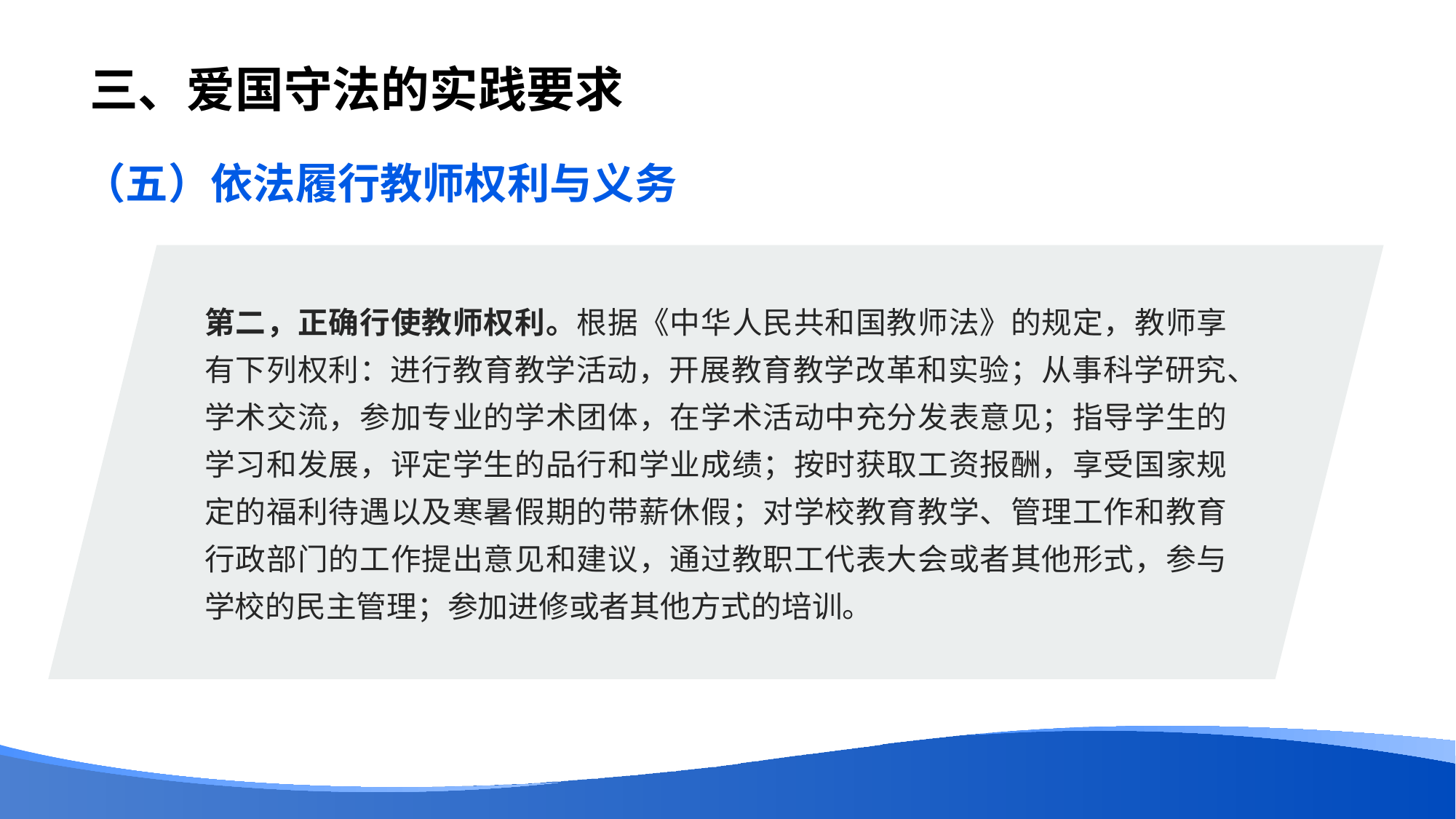

# 三、爱国守法的实践要求
（五）依法履行教师权利与义务
第二，正确行使教师权利。根据《中华人民共和国教师法》的规定，教师享有下列权利：进行教育教学活动，开展教育教学改革和实验；从事科学研究、学术交流，参加专业的学术团体，在学术活动中充分发表意见；指导学生的学习和发展，评定学生的品行和学业成绩；按时获取工资报酬，享受国家规定的福利待遇以及寒暑假期的带薪休假；对学校教育教学、管理工作和教育行政部门的工作提出意见和建议，通过教职工代表大会或者其他形式，参与学校的民主管理；参加进修或者其他方式的培训。